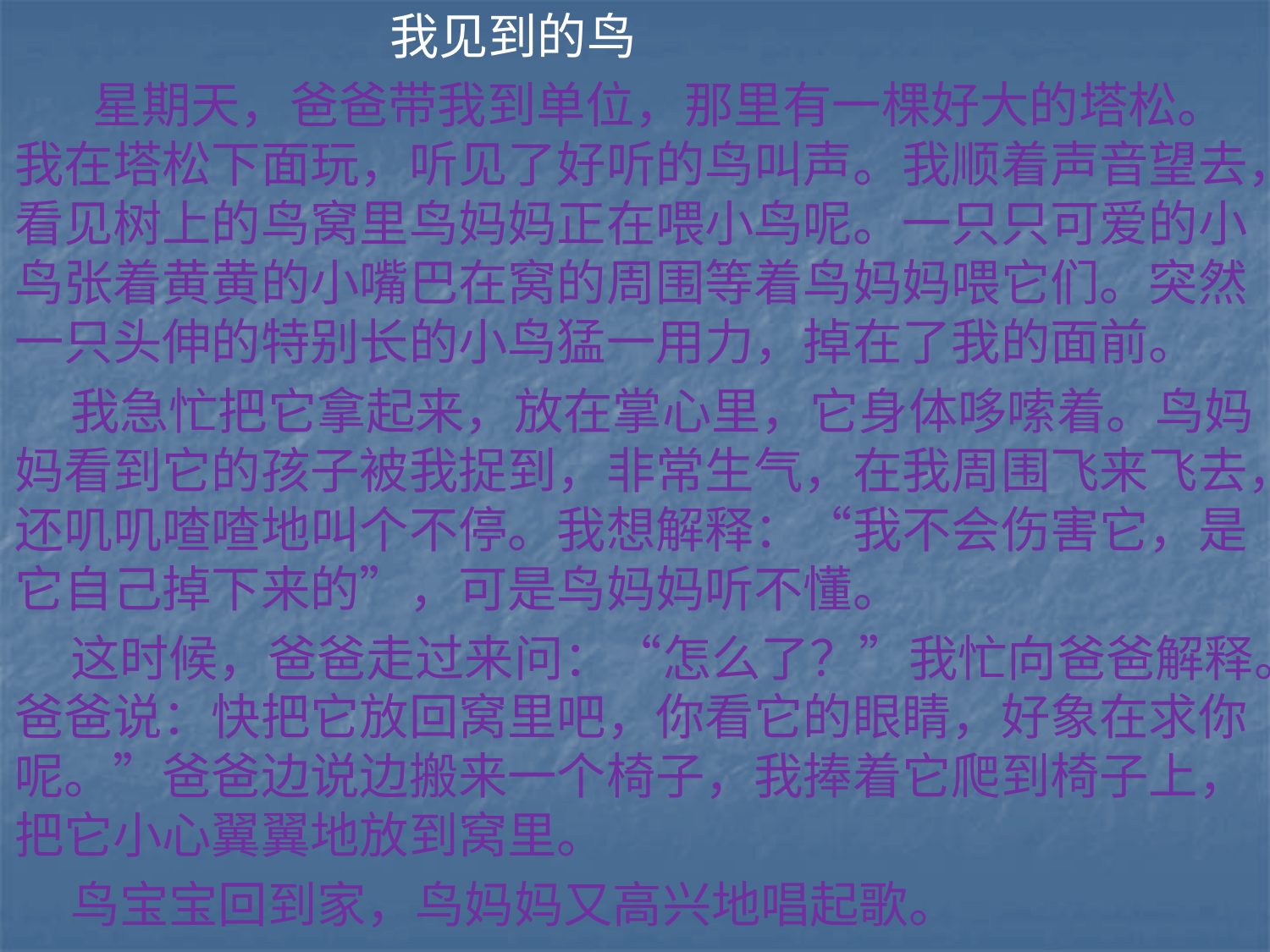

我见到的鸟
      星期天，爸爸带我到单位，那里有一棵好大的塔松。  我在塔松下面玩，听见了好听的鸟叫声。我顺着声音望去，看见树上的鸟窝里鸟妈妈正在喂小鸟呢。一只只可爱的小鸟张着黄黄的小嘴巴在窝的周围等着鸟妈妈喂它们。突然一只头伸的特别长的小鸟猛一用力，掉在了我的面前。
    我急忙把它拿起来，放在掌心里，它身体哆嗦着。鸟妈妈看到它的孩子被我捉到，非常生气，在我周围飞来飞去，还叽叽喳喳地叫个不停。我想解释：“我不会伤害它，是它自己掉下来的”，可是鸟妈妈听不懂。
    这时候，爸爸走过来问：“怎么了？”我忙向爸爸解释。爸爸说：快把它放回窝里吧，你看它的眼睛，好象在求你呢。”爸爸边说边搬来一个椅子，我捧着它爬到椅子上，把它小心翼翼地放到窝里。
    鸟宝宝回到家，鸟妈妈又高兴地唱起歌。